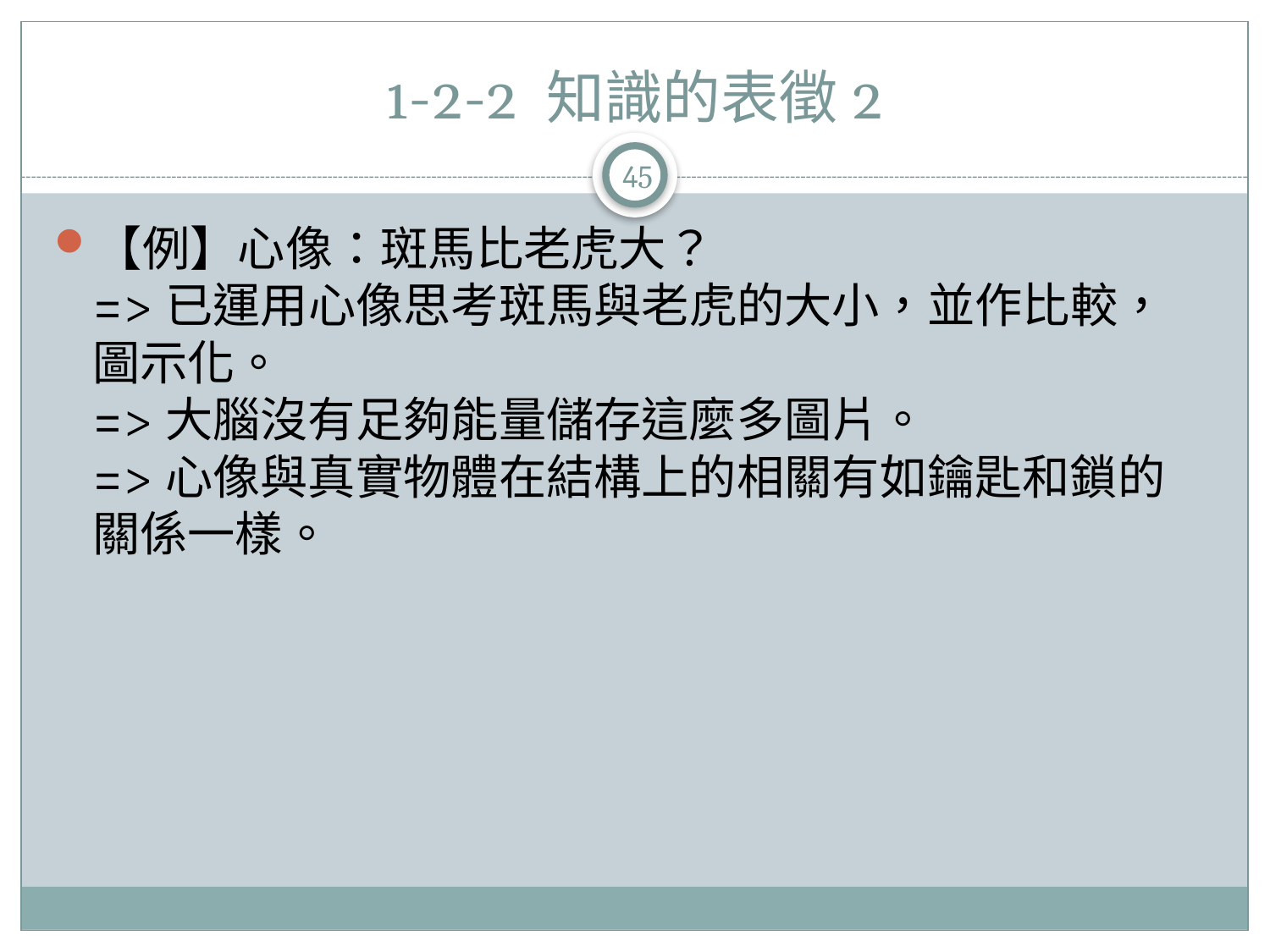

# 1-2-2 知識的表徵2
45
【例】心像：斑馬比老虎大？
=>已運用心像思考斑馬與老虎的大小，並作比較，圖示化。
=>大腦沒有足夠能量儲存這麼多圖片。
=>心像與真實物體在結構上的相關有如鑰匙和鎖的關係一樣。